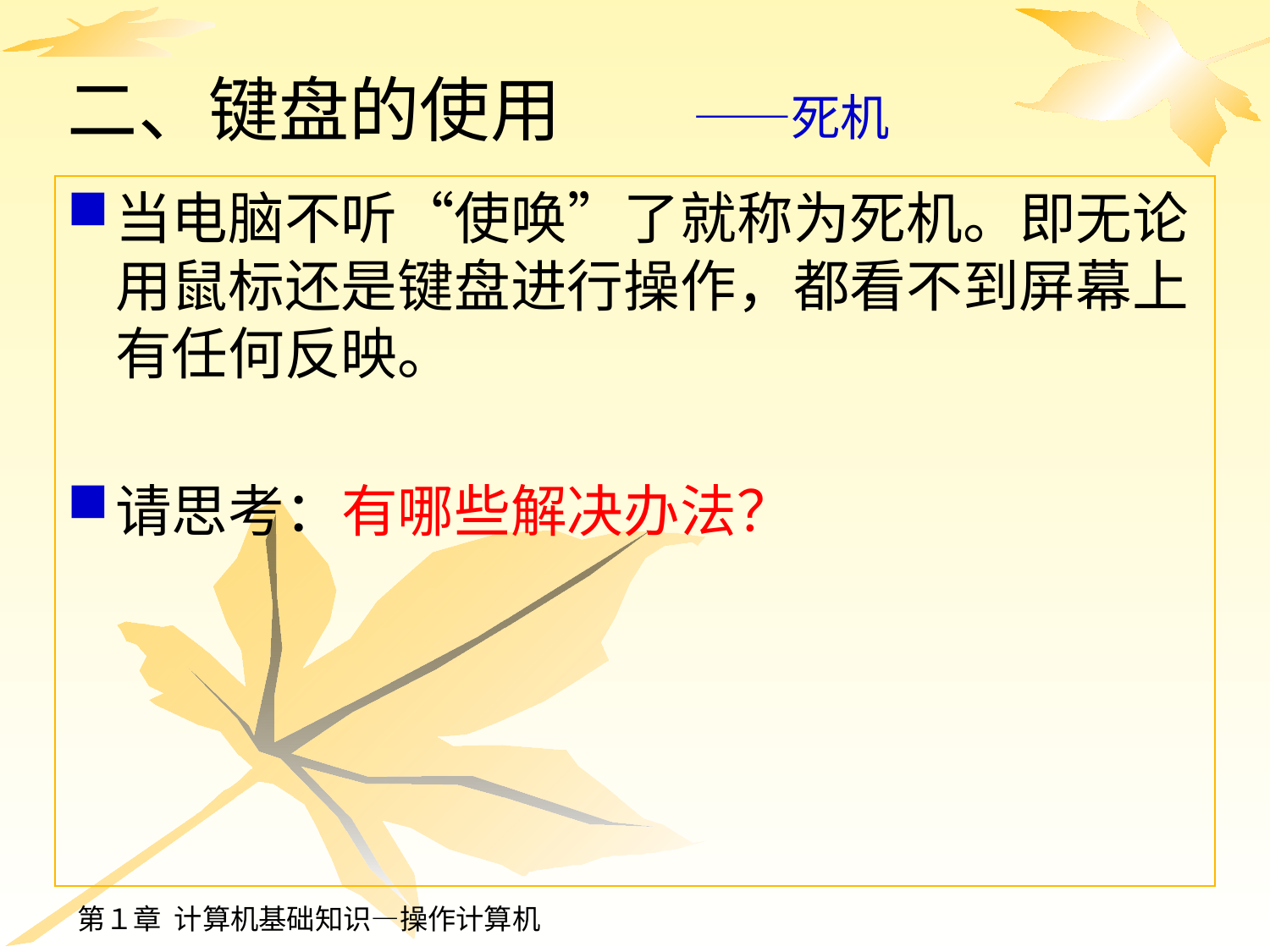

# 二、键盘的使用　　   ——死机
当电脑不听“使唤”了就称为死机。即无论用鼠标还是键盘进行操作，都看不到屏幕上有任何反映。

请思考：有哪些解决办法？